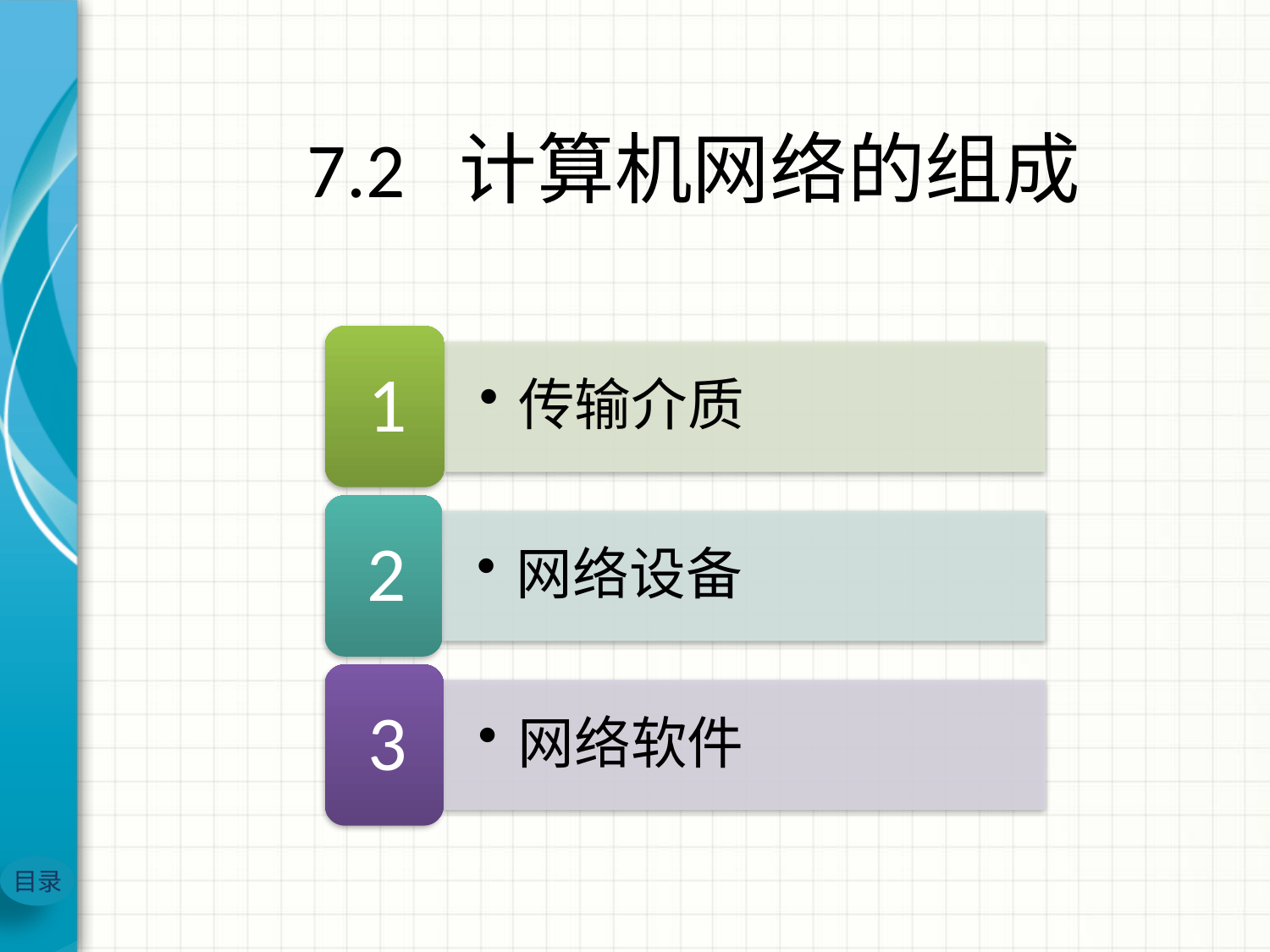

# 7.2  计算机网络的组成
传输介质
1
网络设备
2
网络软件
3